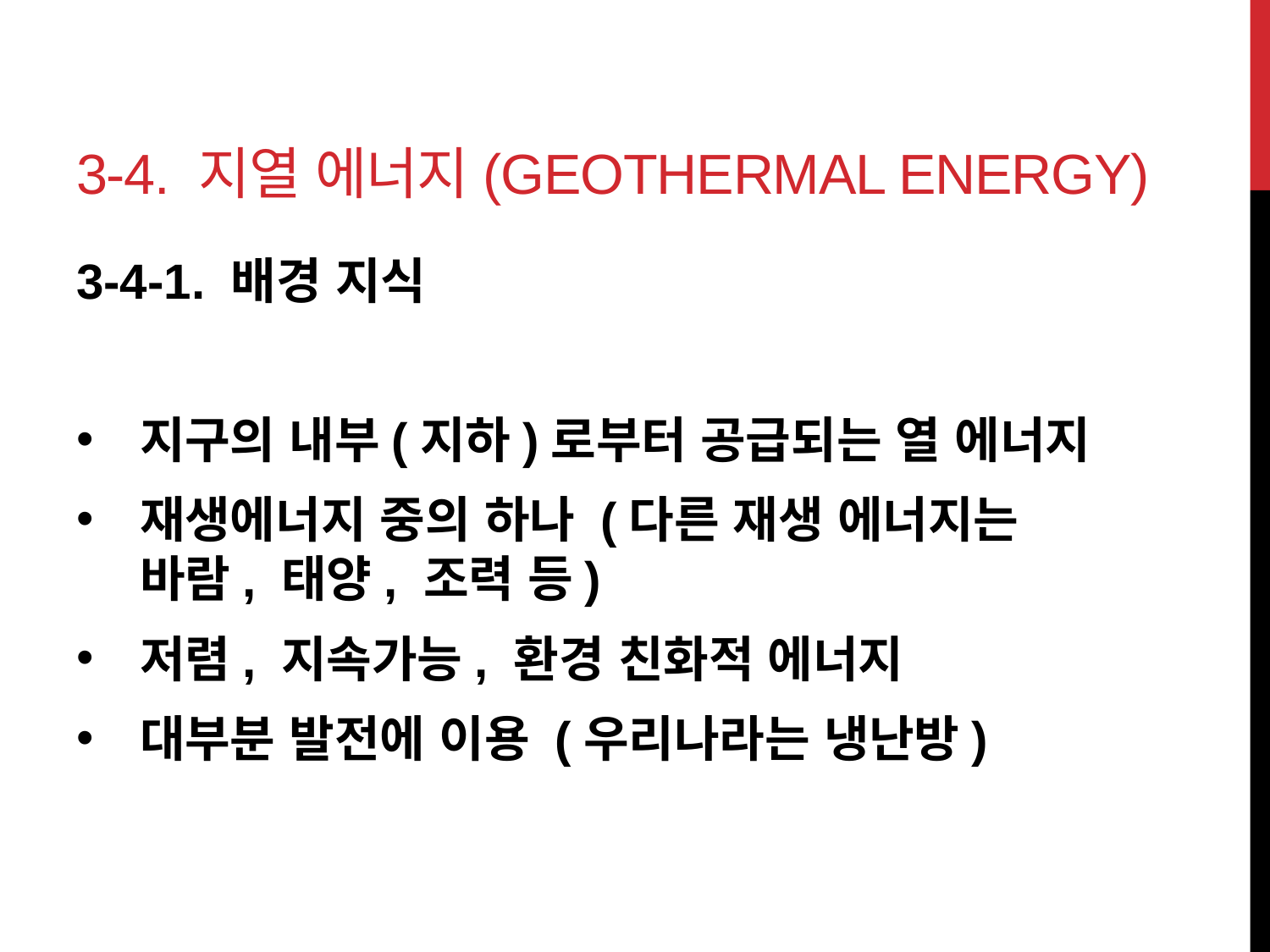

# 3-4. 지열 에너지(geothermal energy)
3-4-1. 배경 지식

지구의 내부(지하)로부터 공급되는 열 에너지
재생에너지 중의 하나 (다른 재생 에너지는 바람, 태양, 조력 등)
저렴, 지속가능, 환경 친화적 에너지
대부분 발전에 이용 (우리나라는 냉난방)